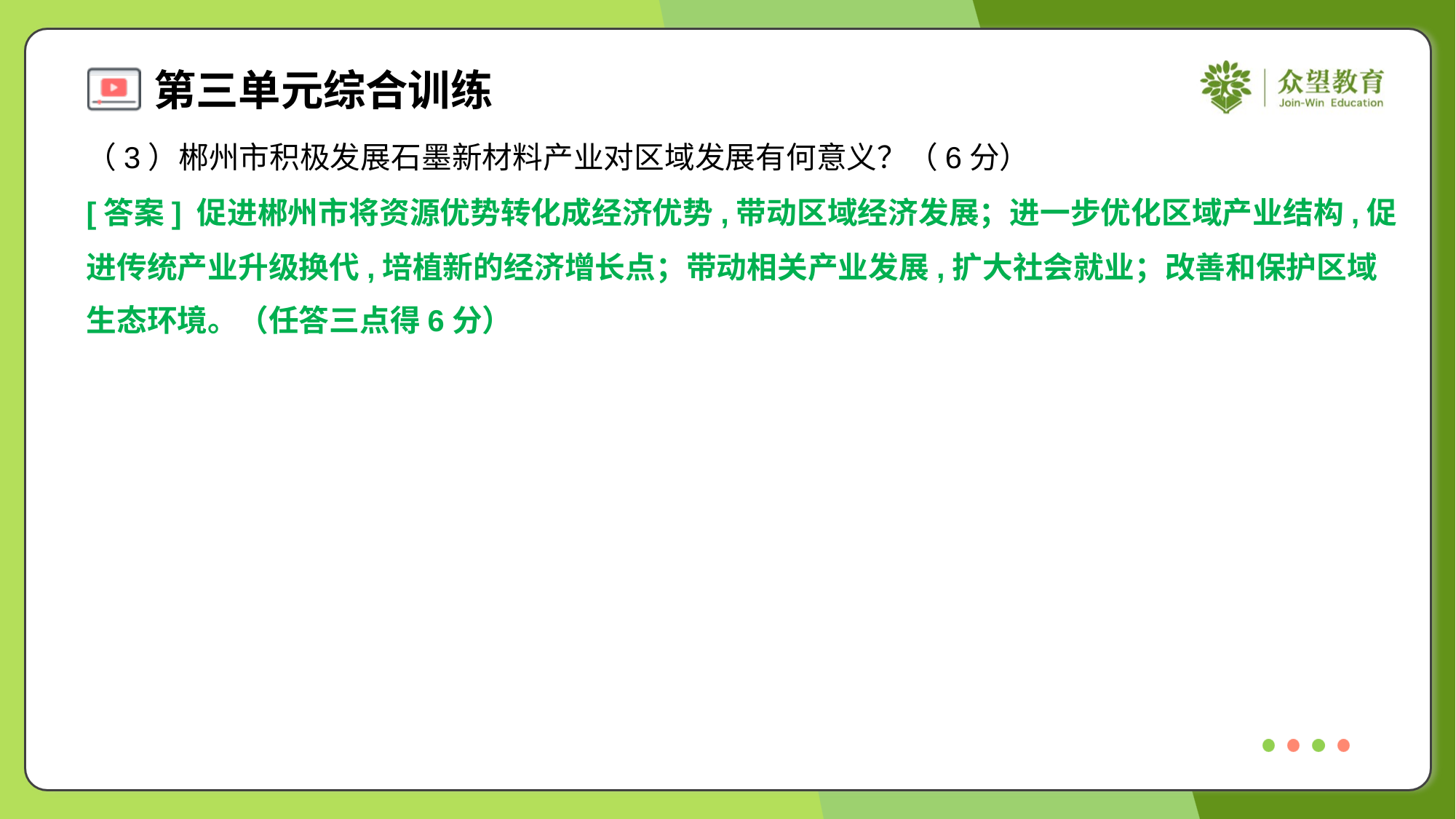

（3）郴州市积极发展石墨新材料产业对区域发展有何意义？（6分）
[答案] 促进郴州市将资源优势转化成经济优势,带动区域经济发展；进一步优化区域产业结构,促
进传统产业升级换代,培植新的经济增长点；带动相关产业发展,扩大社会就业；改善和保护区域
生态环境。（任答三点得6分）